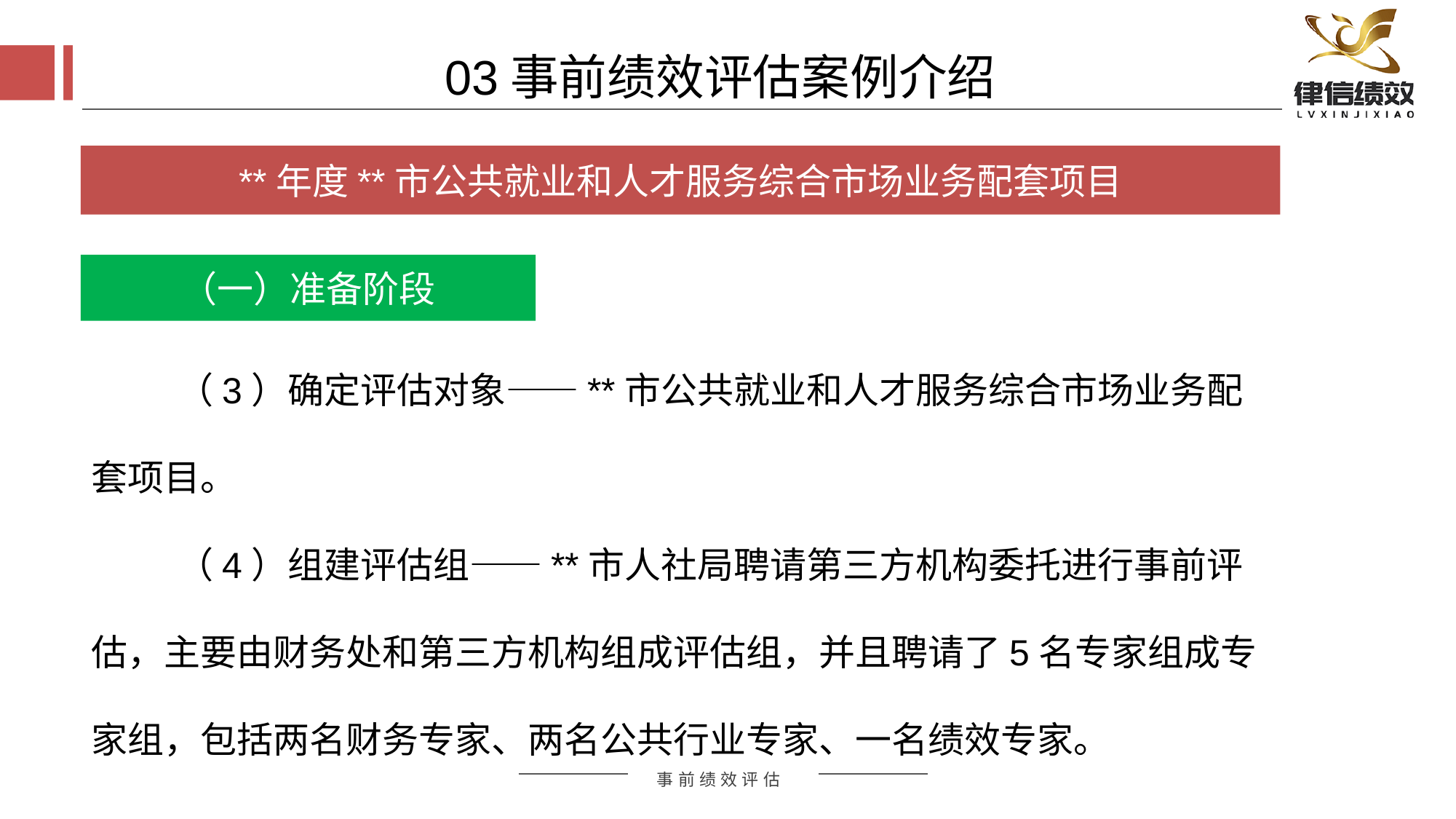

03事前绩效评估案例介绍
**年度**市公共就业和人才服务综合市场业务配套项目
（一）准备阶段
（3）确定评估对象——**市公共就业和人才服务综合市场业务配套项目。
（4）组建评估组——**市人社局聘请第三方机构委托进行事前评估，主要由财务处和第三方机构组成评估组，并且聘请了5名专家组成专家组，包括两名财务专家、两名公共行业专家、一名绩效专家。

评估方式
评估方式